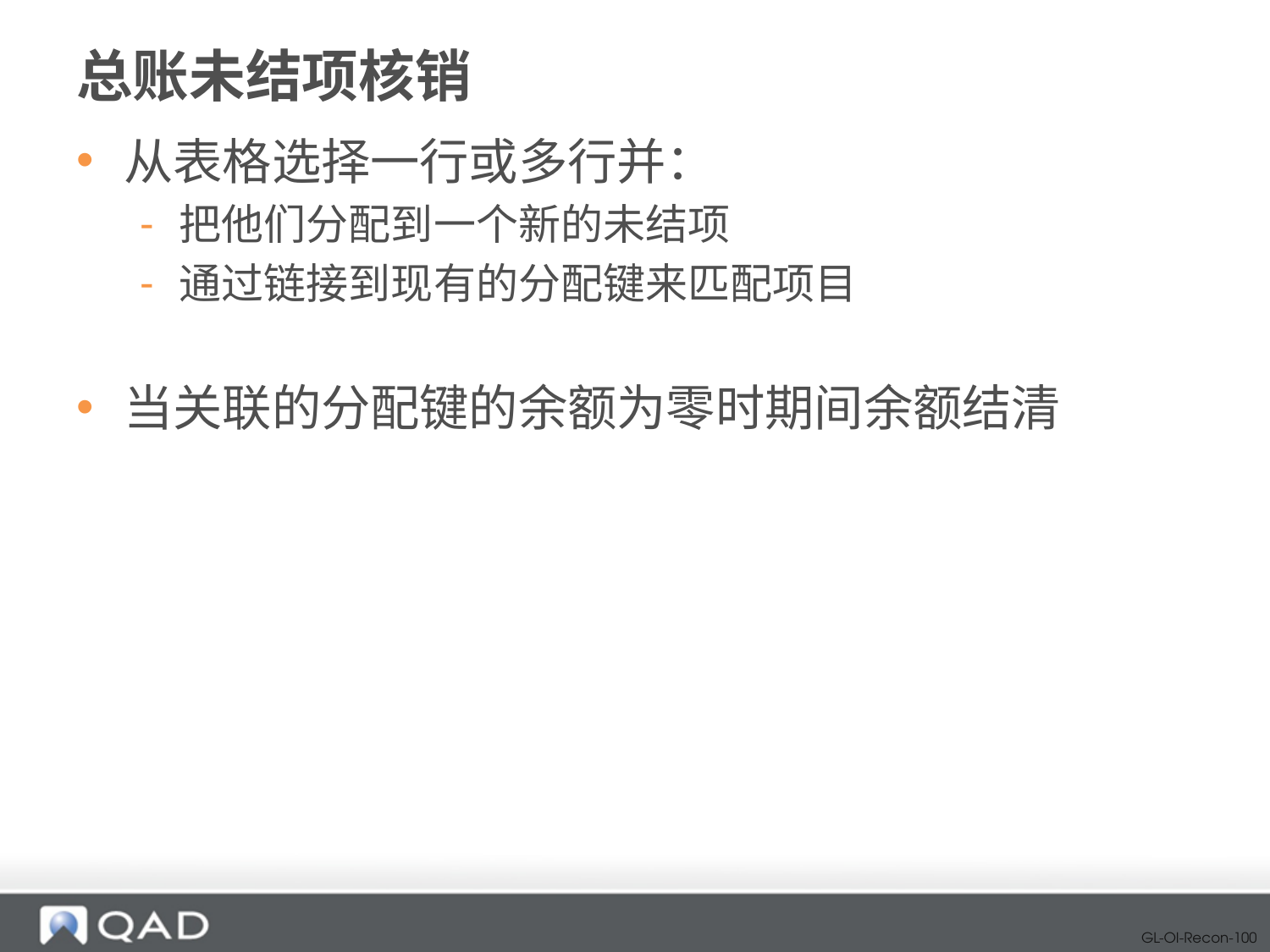

# 总账未结项核销
从表格选择一行或多行并：
把他们分配到一个新的未结项
通过链接到现有的分配键来匹配项目

当关联的分配键的余额为零时期间余额结清
GL-OI-Recon-100